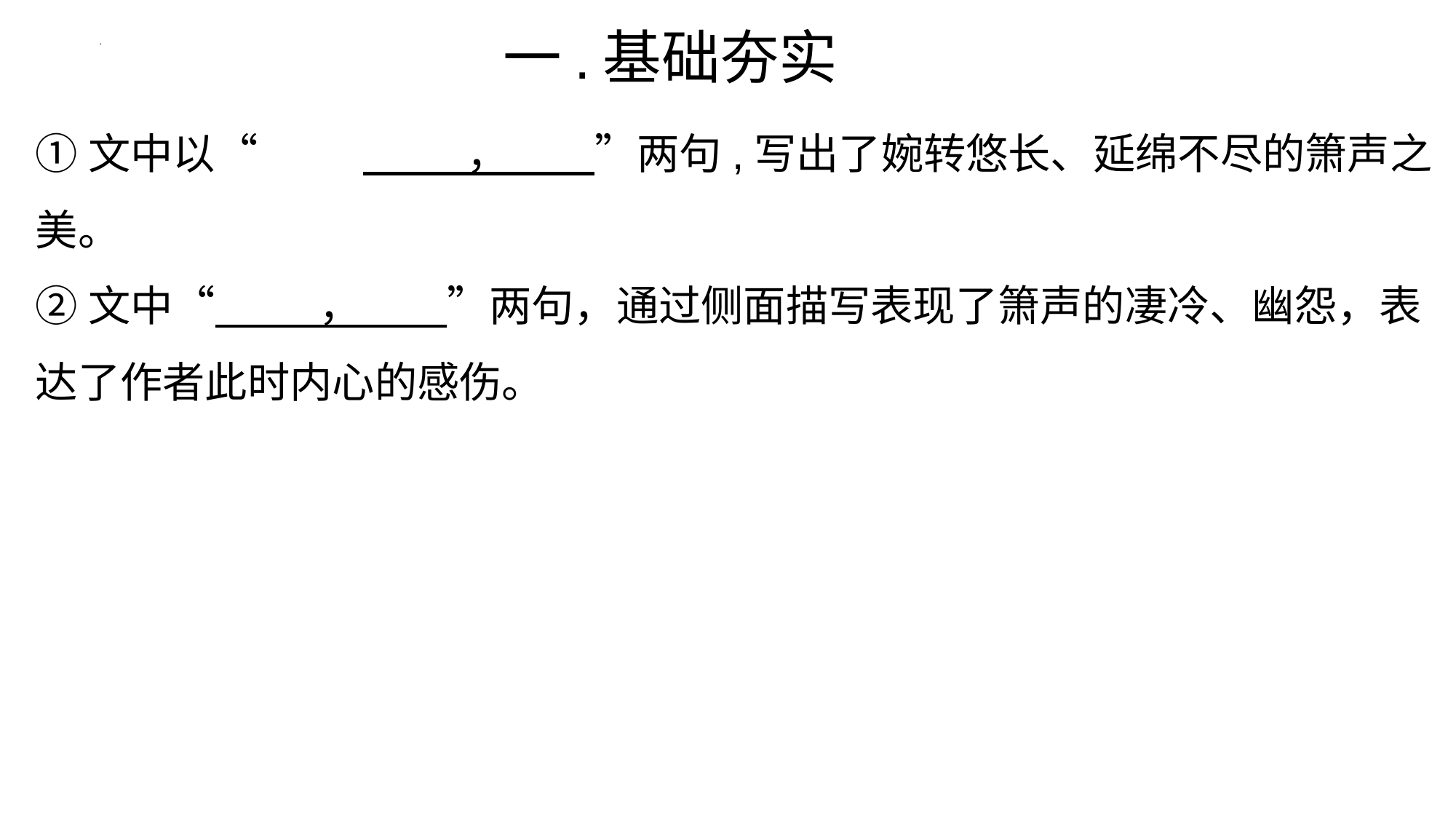

一.基础夯实
①文中以“	           ，         ”两句,写出了婉转悠长、延绵不尽的箫声之美。
②文中“           ，         ”两句，通过侧面描写表现了箫声的凄冷、幽怨，表达了作者此时内心的感伤。